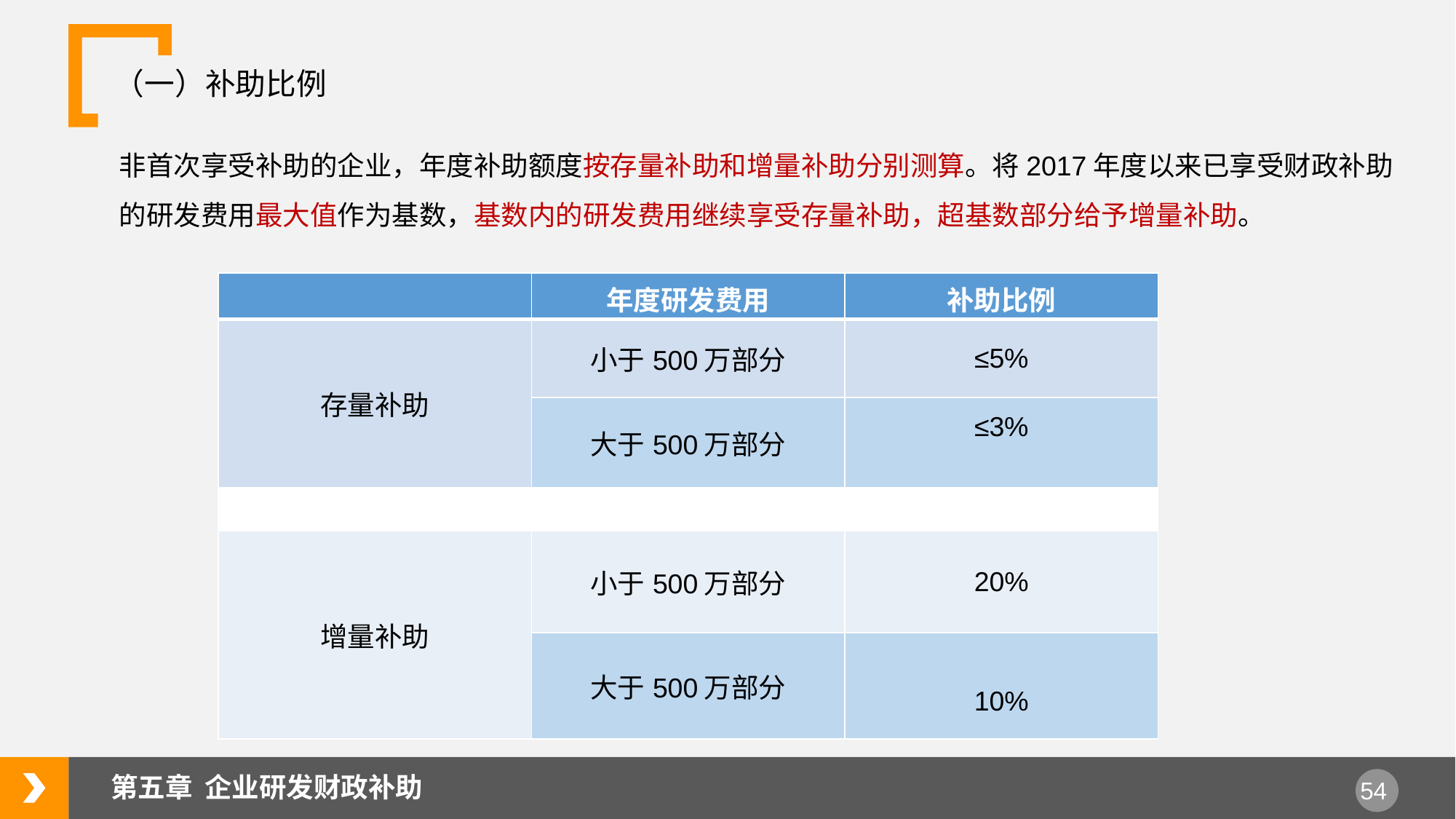

# （一）补助比例
非首次享受补助的企业，年度补助额度按存量补助和增量补助分别测算。将2017年度以来已享受财政补助的研发费用最大值作为基数，基数内的研发费用继续享受存量补助，超基数部分给予增量补助。
|  | 年度研发费用 | 补助比例 |
| --- | --- | --- |
| 存量补助 | 小于500万部分 | ≤5% |
|  | 大于500万部分 | ≤3% |
|  |  |  |
| 增量补助 | 小于500万部分 | 20% |
|  | 大于500万部分 | 10% |

第五章  企业研发财政补助